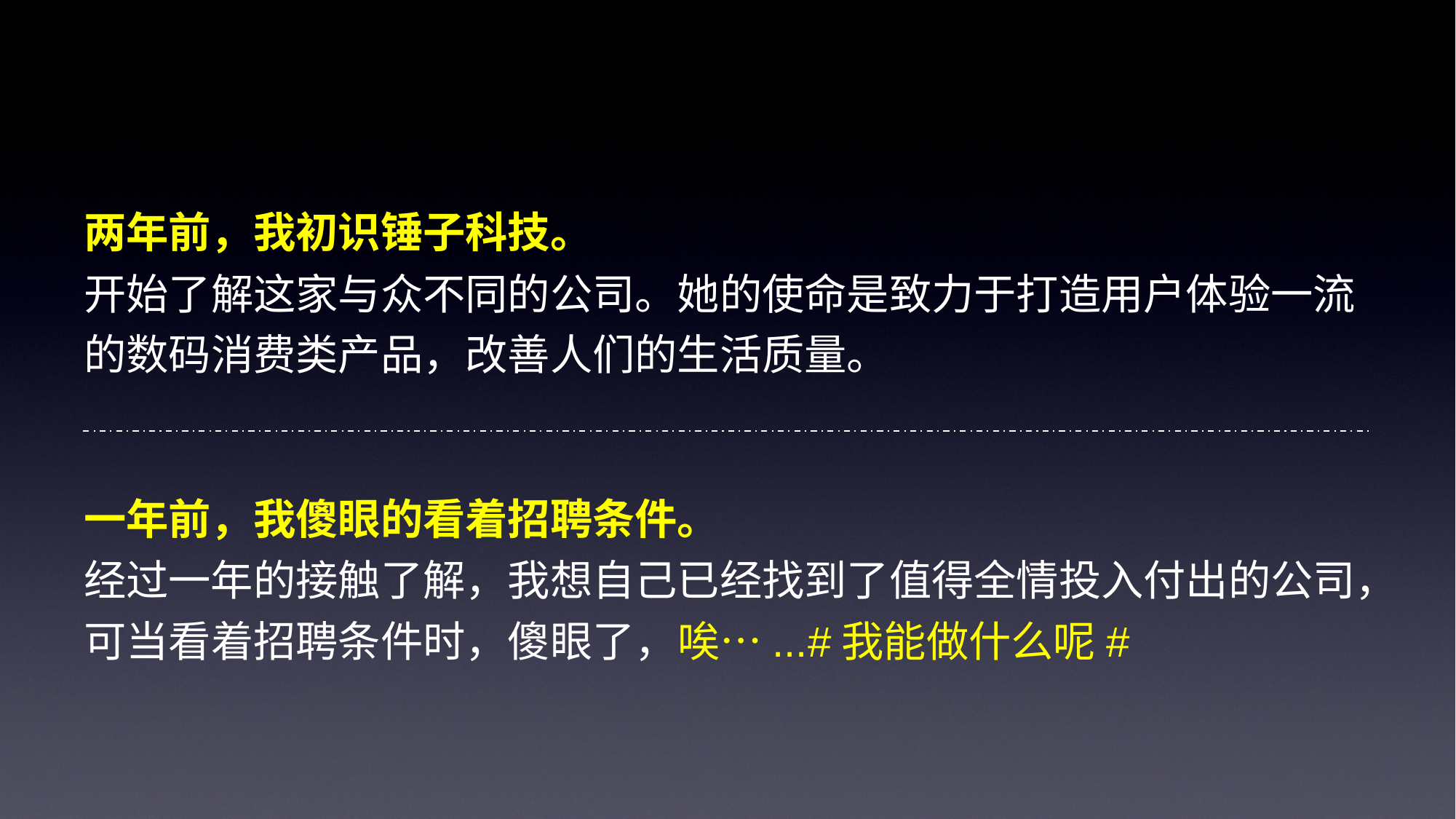

两年前，我初识锤子科技。
开始了解这家与众不同的公司。她的使命是致力于打造用户体验一流的数码消费类产品，改善人们的生活质量。
一年前，我傻眼的看着招聘条件。
经过一年的接触了解，我想自己已经找到了值得全情投入付出的公司，可当看着招聘条件时，傻眼了，唉…...#我能做什么呢#